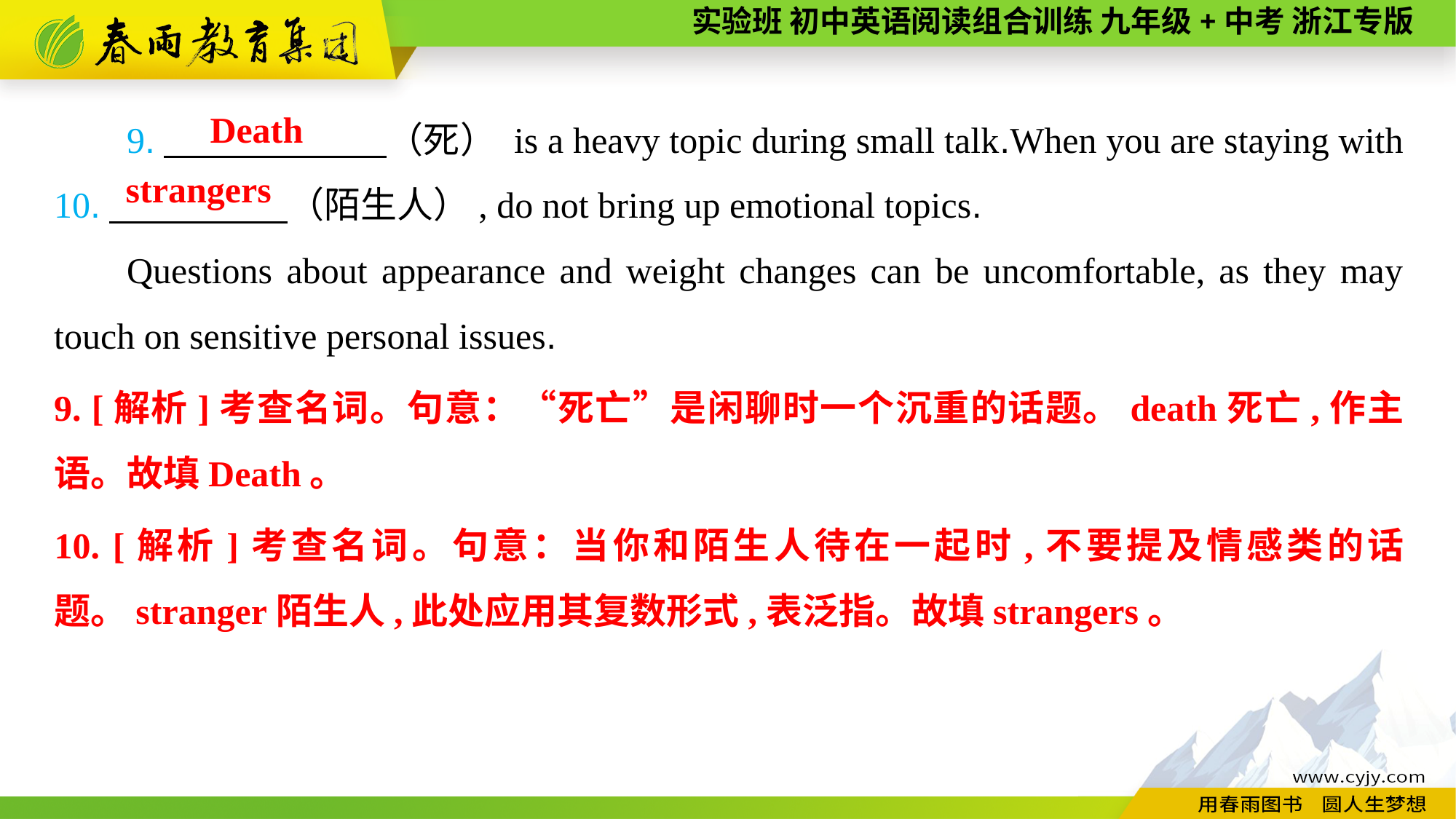

9.　　         　　（死） is a heavy topic during small talk.When you are staying with
10.　　　    　（陌生人）, do not bring up emotional topics.
Questions about appearance and weight changes can be uncomfortable, as they may touch on sensitive personal issues.
Death
strangers
9. [解析]考查名词。句意：“死亡”是闲聊时一个沉重的话题。death死亡,作主语。故填Death。
10. [解析]考查名词。句意：当你和陌生人待在一起时,不要提及情感类的话题。stranger陌生人,此处应用其复数形式,表泛指。故填strangers。